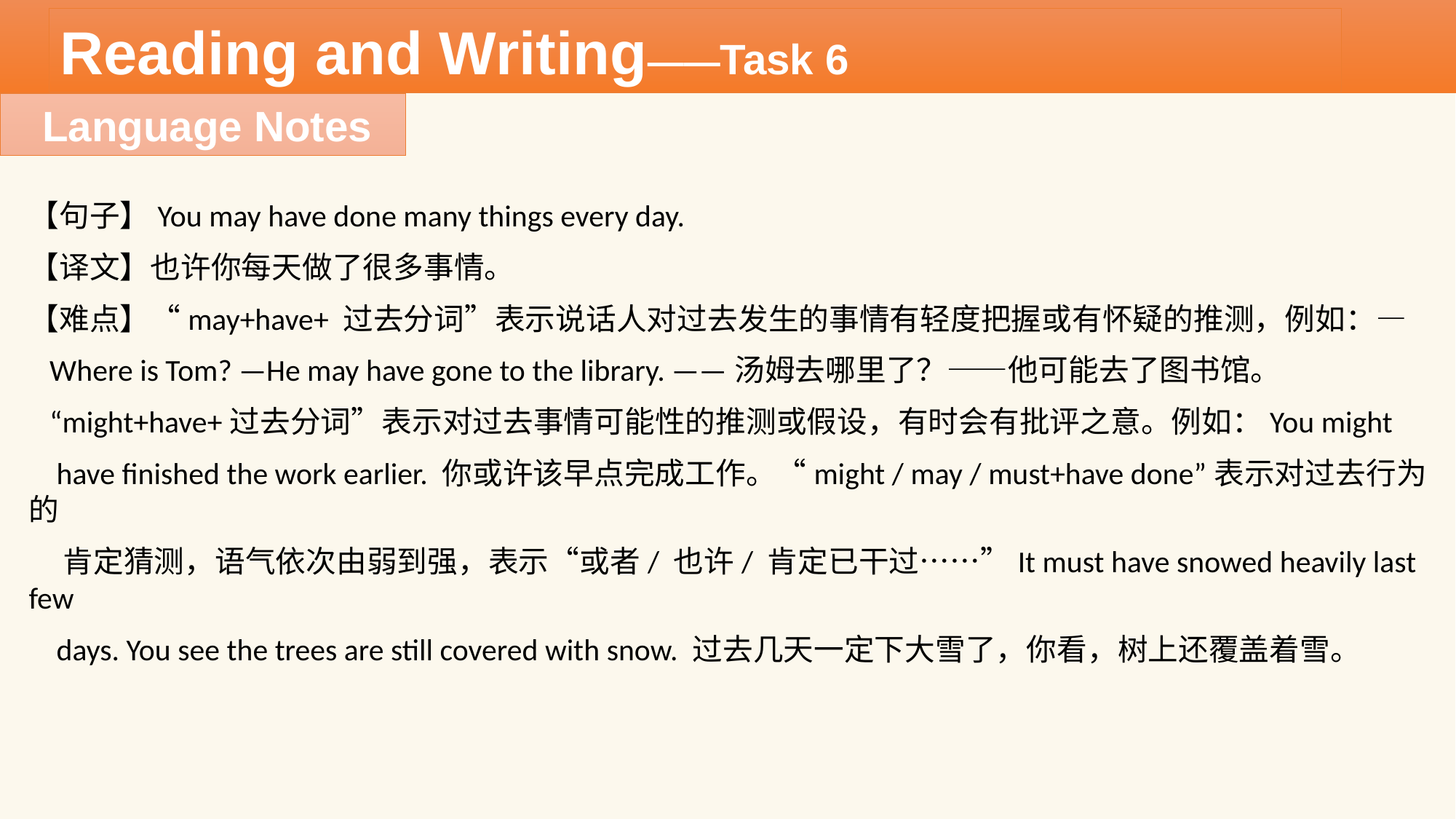

Reading and Writing——Task 6
Language Notes
【句子】You may have done many things every day.
【译文】也许你每天做了很多事情。
【难点】“may+have+ 过去分词”表示说话人对过去发生的事情有轻度把握或有怀疑的推测，例如：—
   Where is Tom? —He may have gone to the library. ——汤姆去哪里了？——他可能去了图书馆。
   “might+have+过去分词”表示对过去事情可能性的推测或假设，有时会有批评之意。例如：You might
    have finished the work earlier. 你或许该早点完成工作。“might / may / must+have done”表示对过去行为的
    肯定猜测，语气依次由弱到强，表示“或者/ 也许/ 肯定已干过……”It must have snowed heavily last few
    days. You see the trees are still covered with snow. 过去几天一定下大雪了，你看，树上还覆盖着雪。